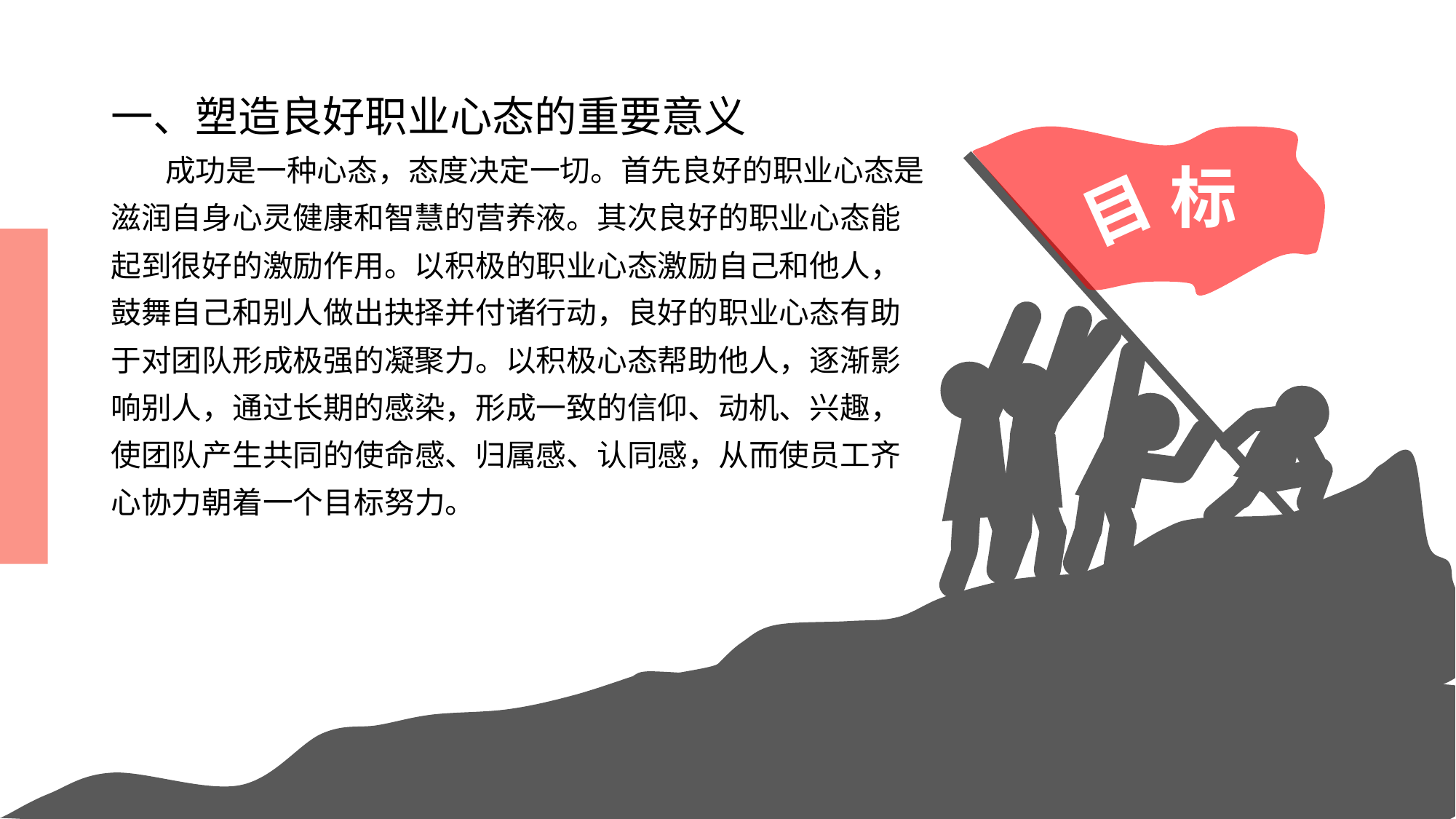

# 一、塑造良好职业心态的重要意义
       成功是一种心态，态度决定一切。首先良好的职业心态是滋润自身心灵健康和智慧的营养液。其次良好的职业心态能起到很好的激励作用。以积极的职业心态激励自己和他人，鼓舞自己和别人做出抉择并付诸行动，良好的职业心态有助于对团队形成极强的凝聚力。以积极心态帮助他人，逐渐影响别人，通过长期的感染，形成一致的信仰、动机、兴趣，使团队产生共同的使命感、归属感、认同感，从而使员工齐心协力朝着一个目标努力。

标
目